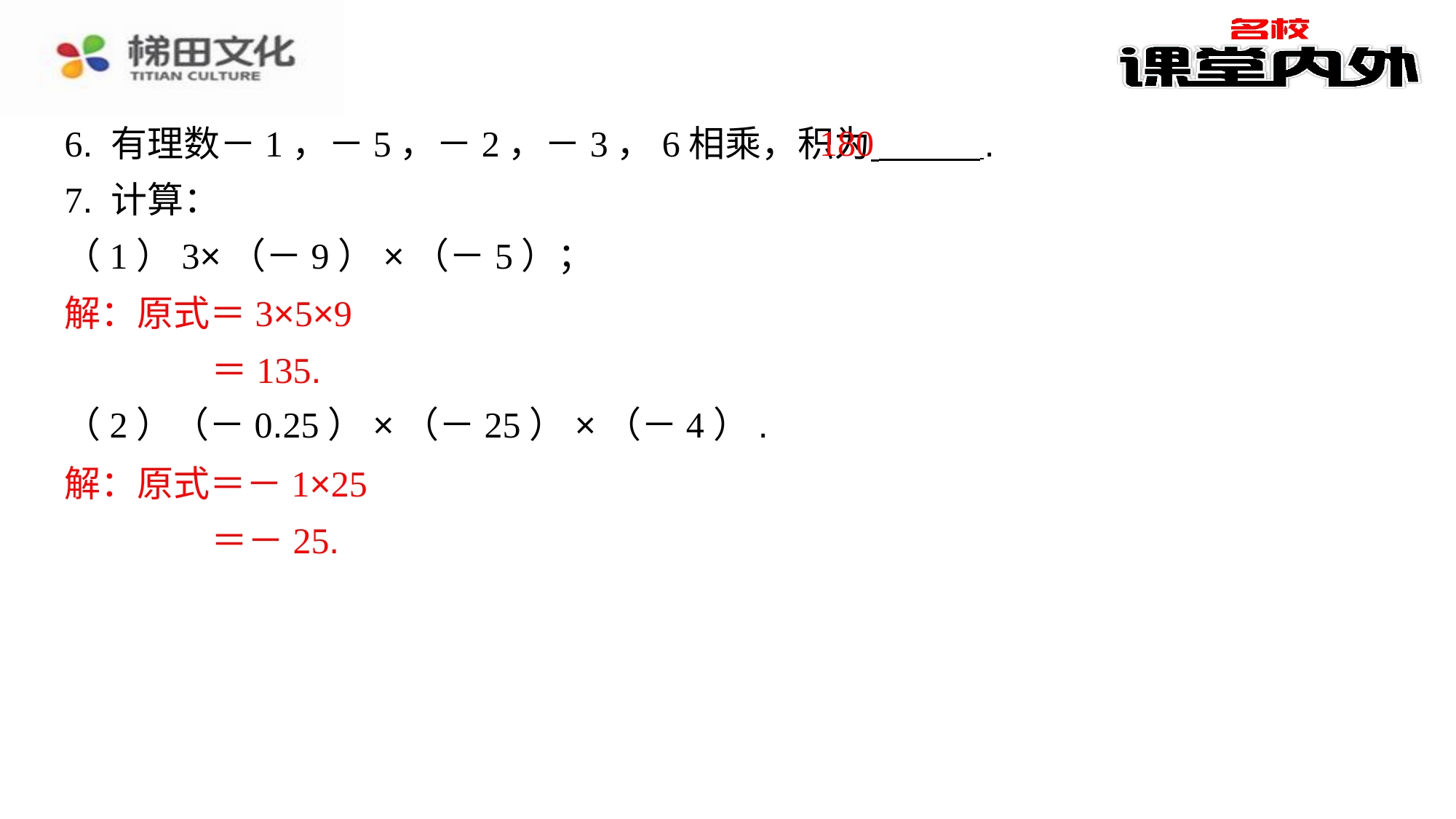

180
6. 有理数－1，－5，－2，－3，6相乘，积为                 ⁠.
7. 计算：
（1）3×（－9）×（－5）；
解：原式＝3×5×9
＝135.
（2）（－0.25）×（－25）×（－4）.
解：原式＝－1×25
＝－25.
解：原式＝3×5×9
＝135.
解：原式＝－1×25
＝－25.